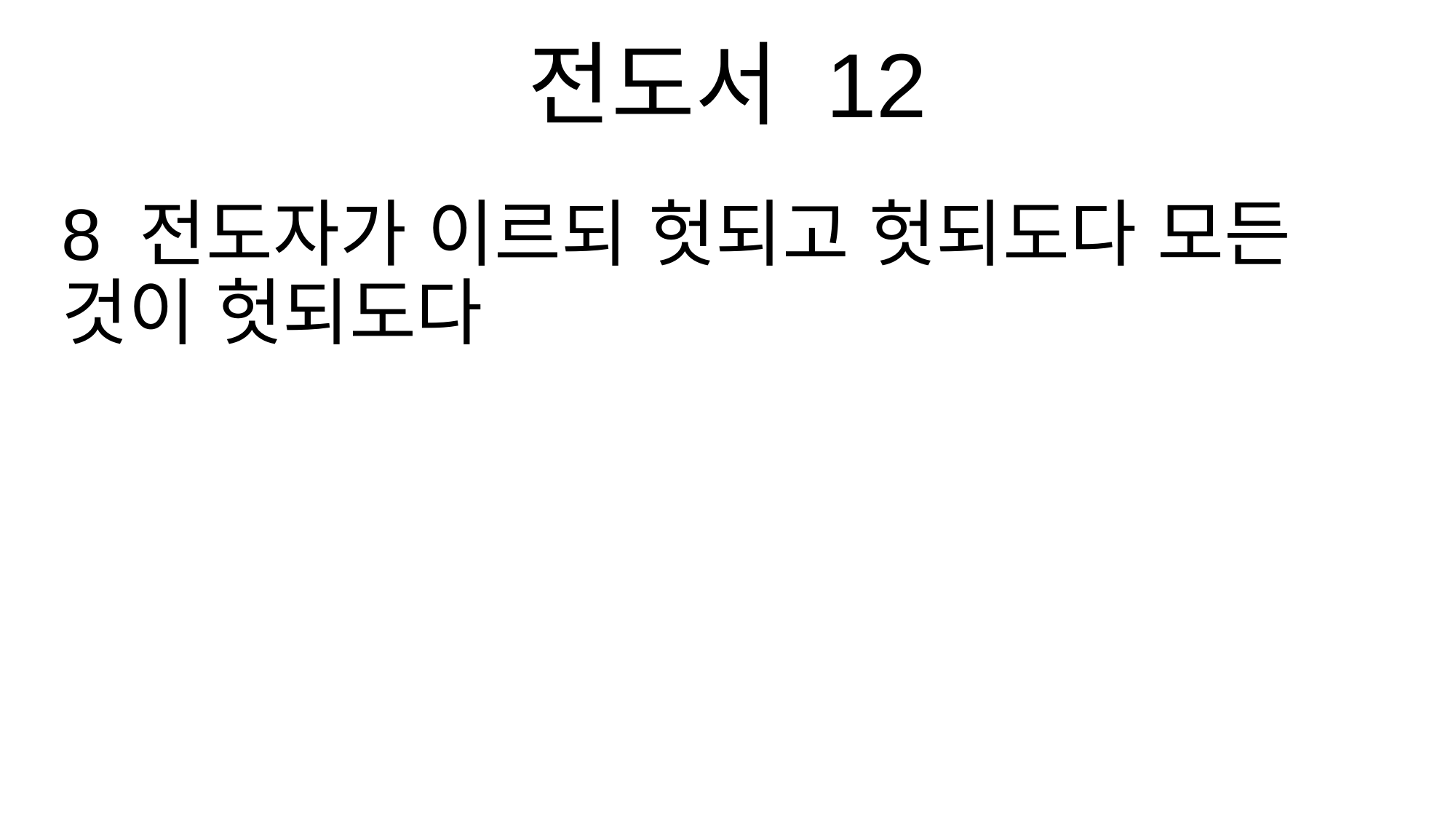

전도서 12
8 전도자가 이르되 헛되고 헛되도다 모든 것이 헛되도다